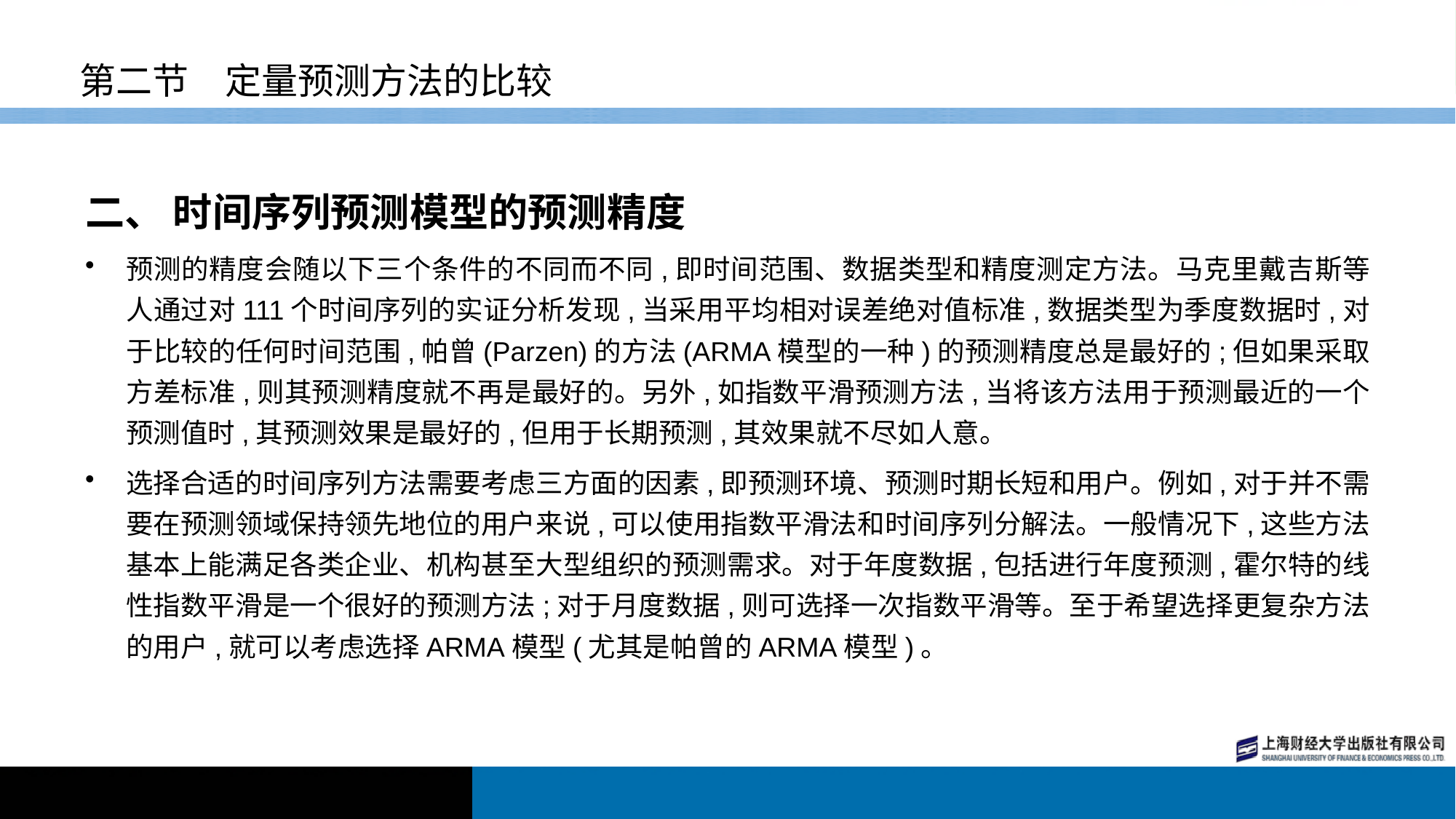

# 第二节　定量预测方法的比较
二、 时间序列预测模型的预测精度
预测的精度会随以下三个条件的不同而不同,即时间范围、数据类型和精度测定方法。马克里戴吉斯等人通过对111个时间序列的实证分析发现,当采用平均相对误差绝对值标准,数据类型为季度数据时,对于比较的任何时间范围,帕曾(Parzen)的方法(ARMA模型的一种)的预测精度总是最好的;但如果采取方差标准,则其预测精度就不再是最好的。另外,如指数平滑预测方法,当将该方法用于预测最近的一个预测值时,其预测效果是最好的,但用于长期预测,其效果就不尽如人意。
选择合适的时间序列方法需要考虑三方面的因素,即预测环境、预测时期长短和用户。例如,对于并不需要在预测领域保持领先地位的用户来说,可以使用指数平滑法和时间序列分解法。一般情况下,这些方法基本上能满足各类企业、机构甚至大型组织的预测需求。对于年度数据,包括进行年度预测,霍尔特的线性指数平滑是一个很好的预测方法;对于月度数据,则可选择一次指数平滑等。至于希望选择更复杂方法的用户,就可以考虑选择ARMA模型(尤其是帕曾的ARMA模型)。
9